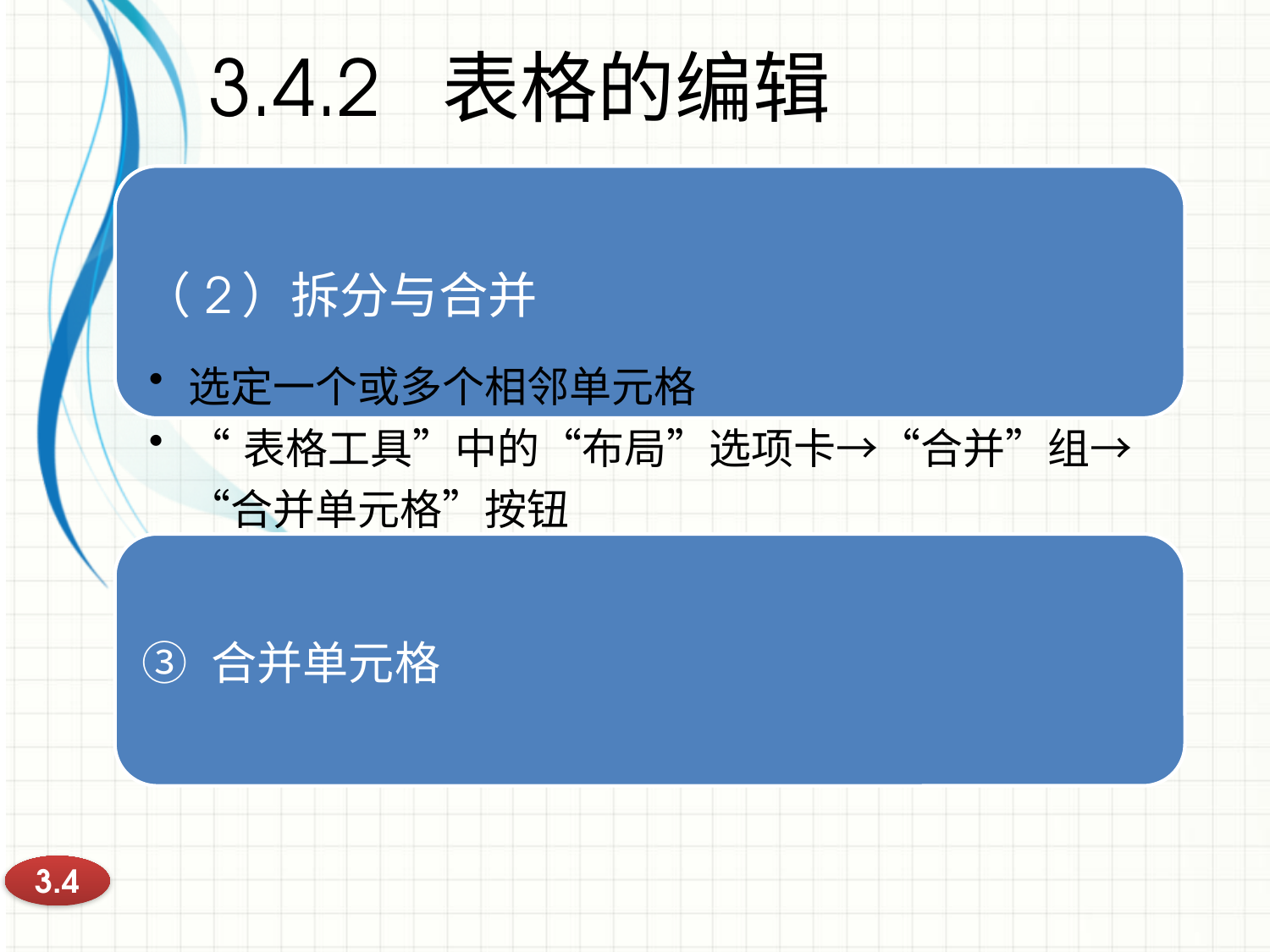

# 3.4.2  表格的编辑
（2）拆分与合并
③ 合并单元格
或右击，在快捷菜单中选择“合并单元格”
选定一个或多个相邻单元格
“表格工具”中的“布局”选项卡→“合并”组→“合并单元格”按钮